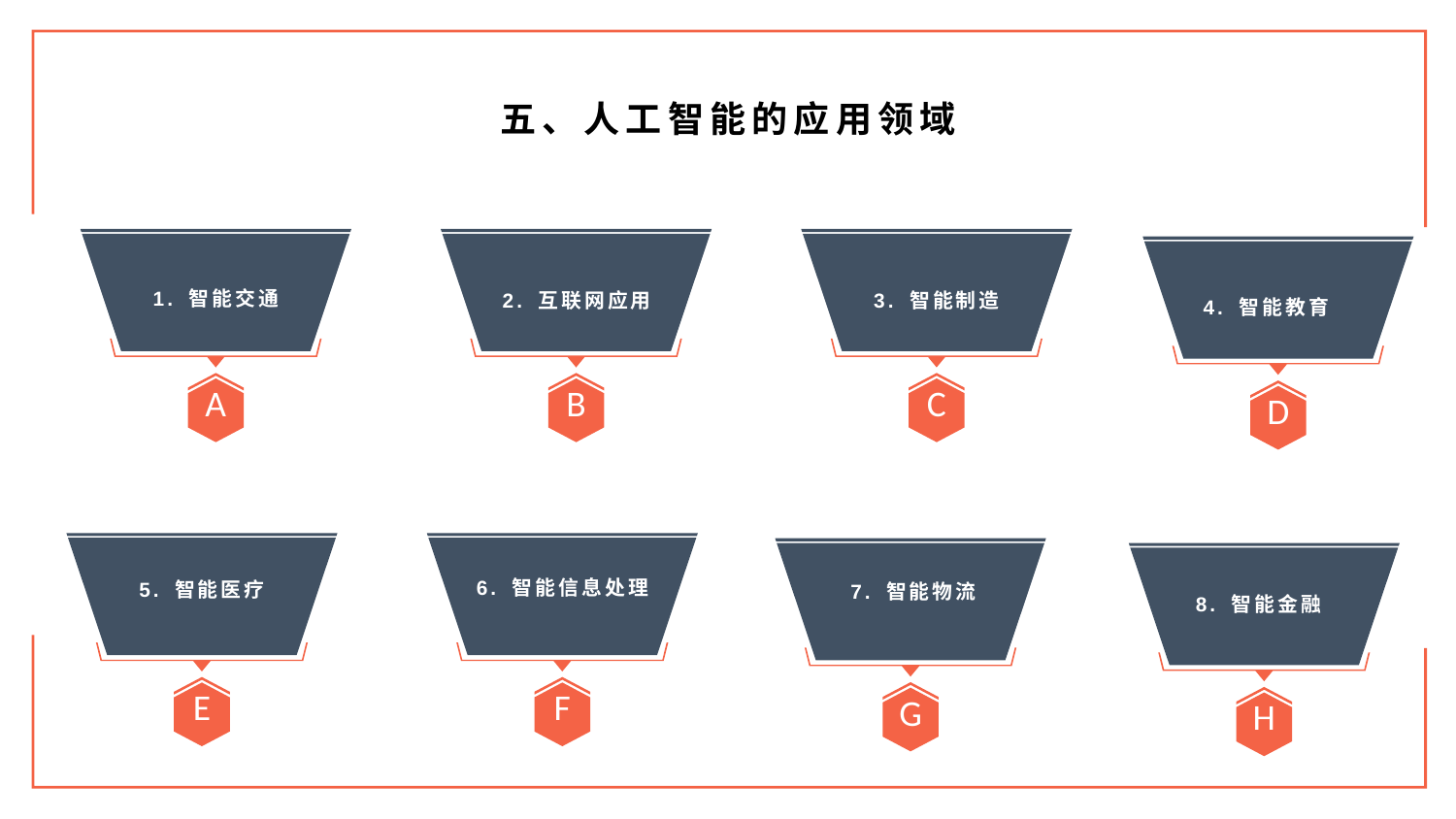

五、人工智能的应用领域

A

B

C

D
1. 智能交通
2. 互联网应用
3. 智能制造
4. 智能教育

E

F

G
6. 智能信息处理
5. 智能医疗
7. 智能物流

H
8. 智能金融